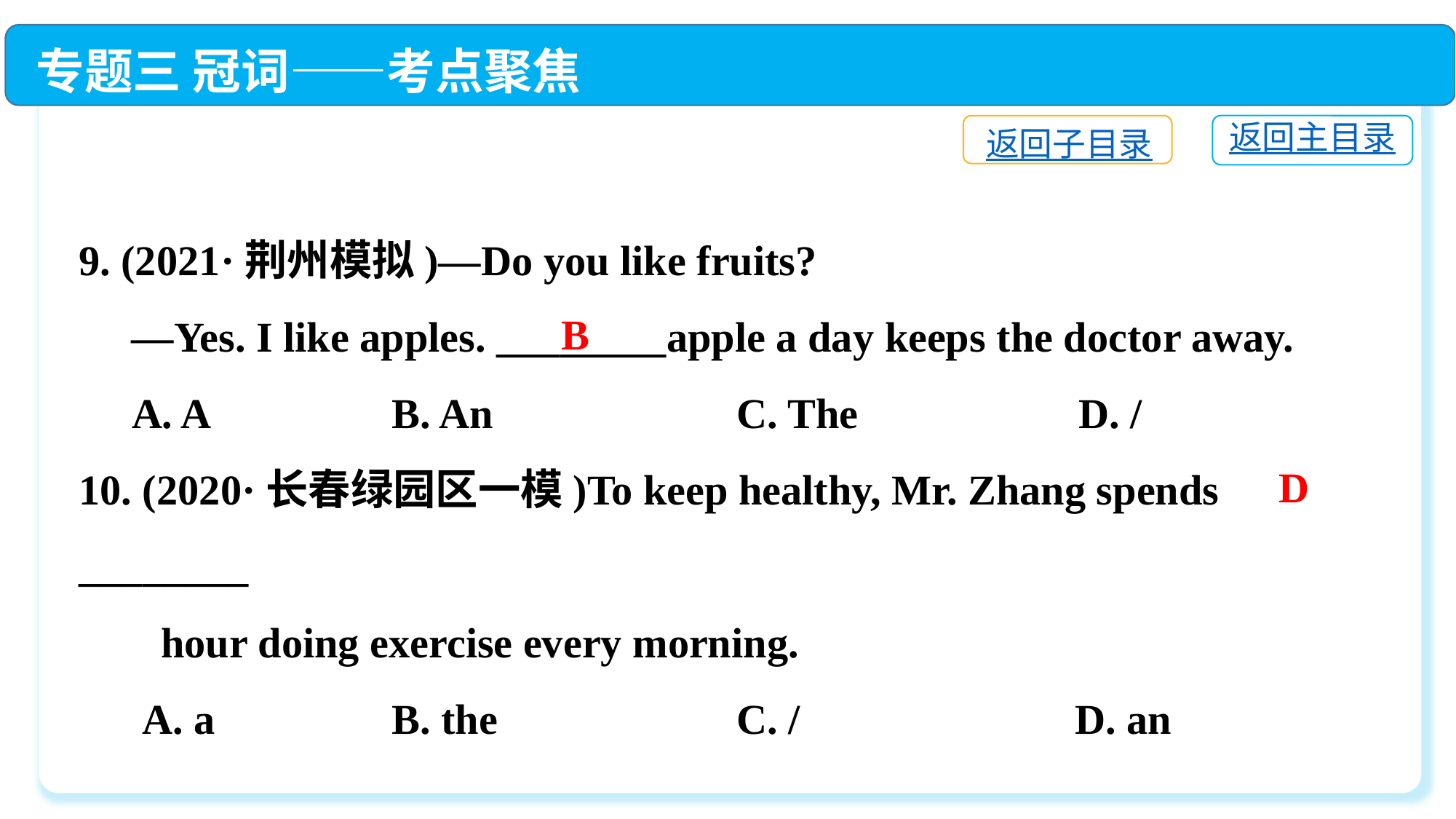

专题三 冠词——考点聚焦

返回主目录

返回子目录
9. (2021·荆州模拟)—Do you like fruits?
     —Yes. I like apples. ________apple a day keeps the doctor away.
     A. A	         B. An	                     C. The	            D. /
10. (2020·长春绿园区一模)To keep healthy, Mr. Zhang spends ________
  　hour doing exercise every morning.
      A. a	         B. the	                     C. /	                      D. an
B

D